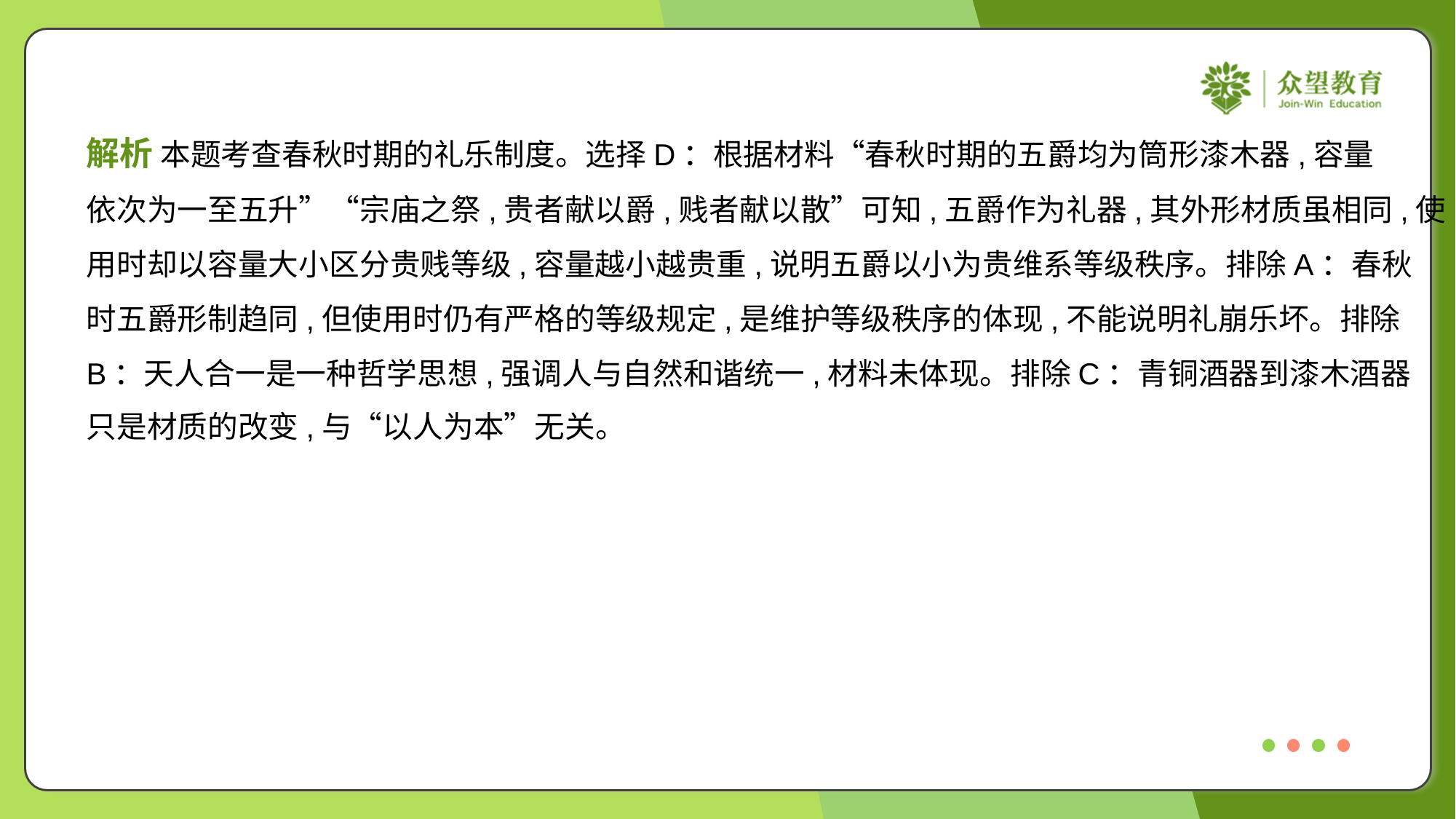

解析 本题考查春秋时期的礼乐制度。选择D：根据材料“春秋时期的五爵均为筒形漆木器,容量
依次为一至五升”“宗庙之祭,贵者献以爵,贱者献以散”可知,五爵作为礼器,其外形材质虽相同,使
用时却以容量大小区分贵贱等级,容量越小越贵重,说明五爵以小为贵维系等级秩序。排除A：春秋
时五爵形制趋同,但使用时仍有严格的等级规定,是维护等级秩序的体现,不能说明礼崩乐坏。排除
B：天人合一是一种哲学思想,强调人与自然和谐统一,材料未体现。排除C：青铜酒器到漆木酒器
只是材质的改变,与“以人为本”无关。